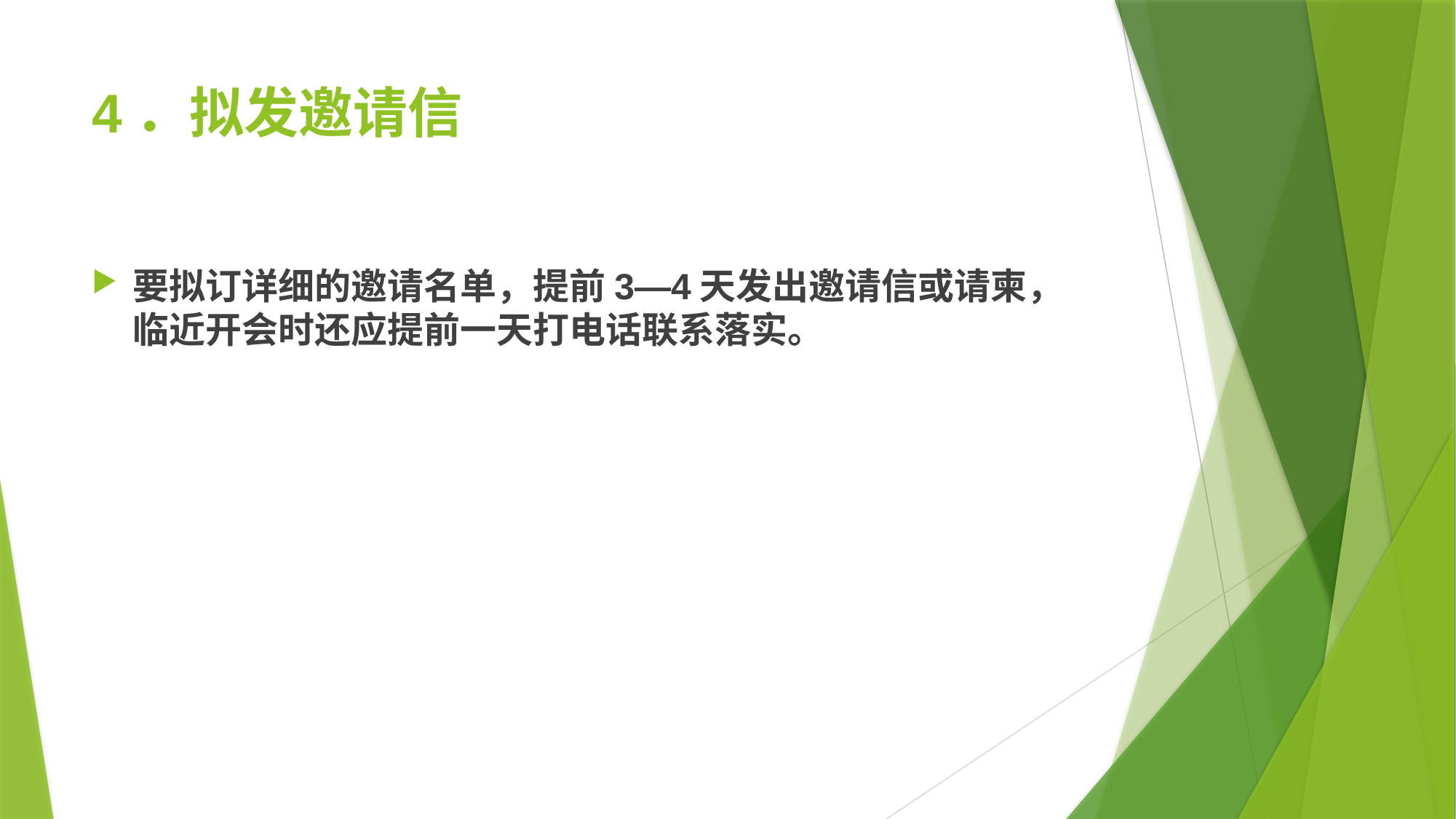

# 4．拟发邀请信
要拟订详细的邀请名单，提前3—4天发出邀请信或请柬，临近开会时还应提前一天打电话联系落实。